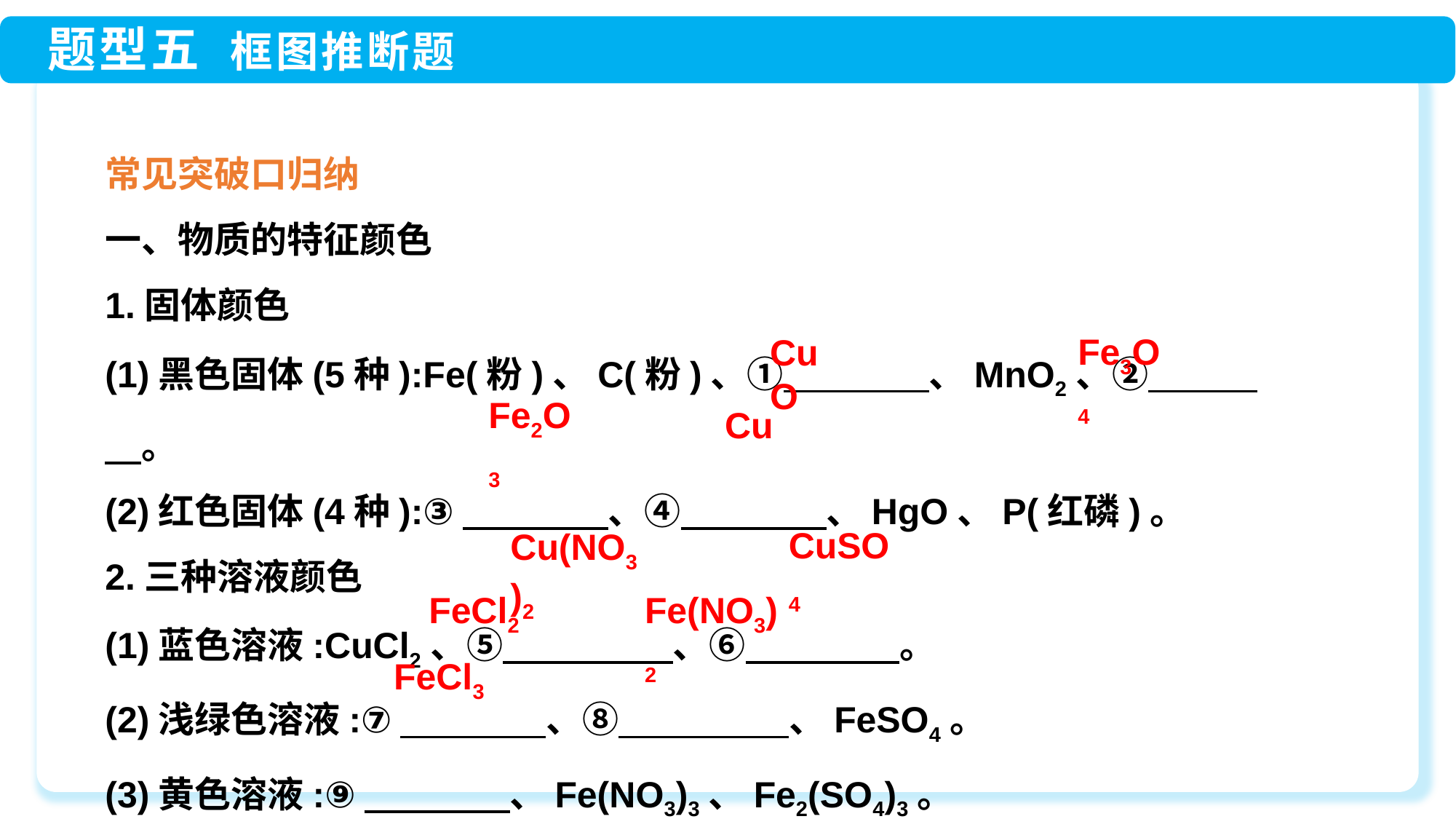

常见突破口归纳
一、物质的特征颜色
1.固体颜色
(1)黑色固体(5种):Fe(粉)、C(粉)、①　　　　、MnO2、②　　　　。
(2)红色固体(4种):③　　　　、④　　　　、HgO、P(红磷)。
2.三种溶液颜色
(1)蓝色溶液:CuCl2、⑤　   　　　、⑥　　　　 。
(2)浅绿色溶液:⑦　　　　、⑧　   　　　、FeSO4。
(3)黄色溶液:⑨　　　　、Fe(NO3)3、Fe2(SO4)3。
Fe3O4
CuO
Fe2O3
Cu
CuSO4
Cu(NO3)2

FeCl2
Fe(NO3)2
FeCl3